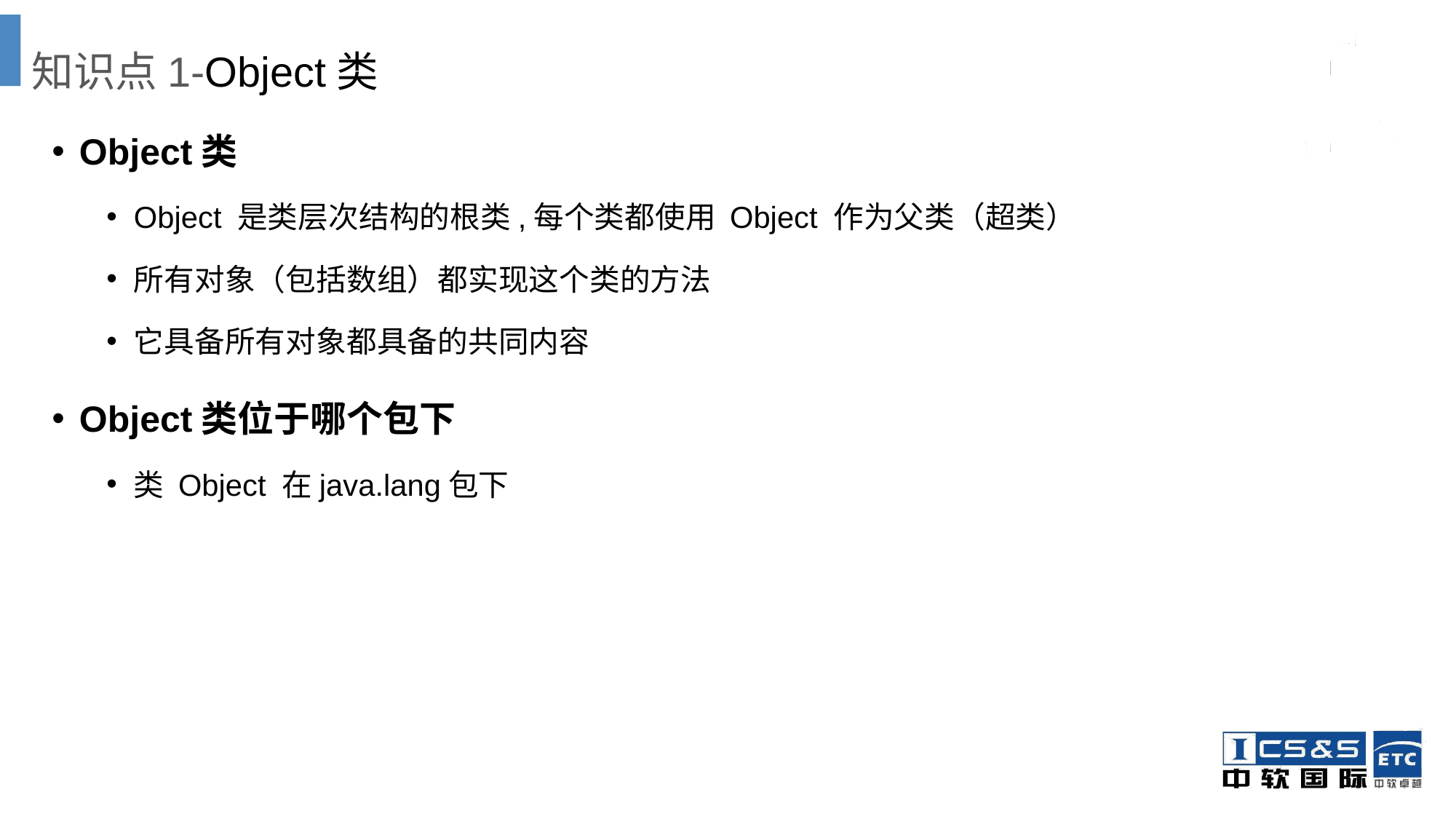

知识点1-Object类

Object类
Object 是类层次结构的根类,每个类都使用 Object 作为父类（超类）
所有对象（包括数组）都实现这个类的方法
它具备所有对象都具备的共同内容
Object类位于哪个包下
类 Object 在java.lang包下